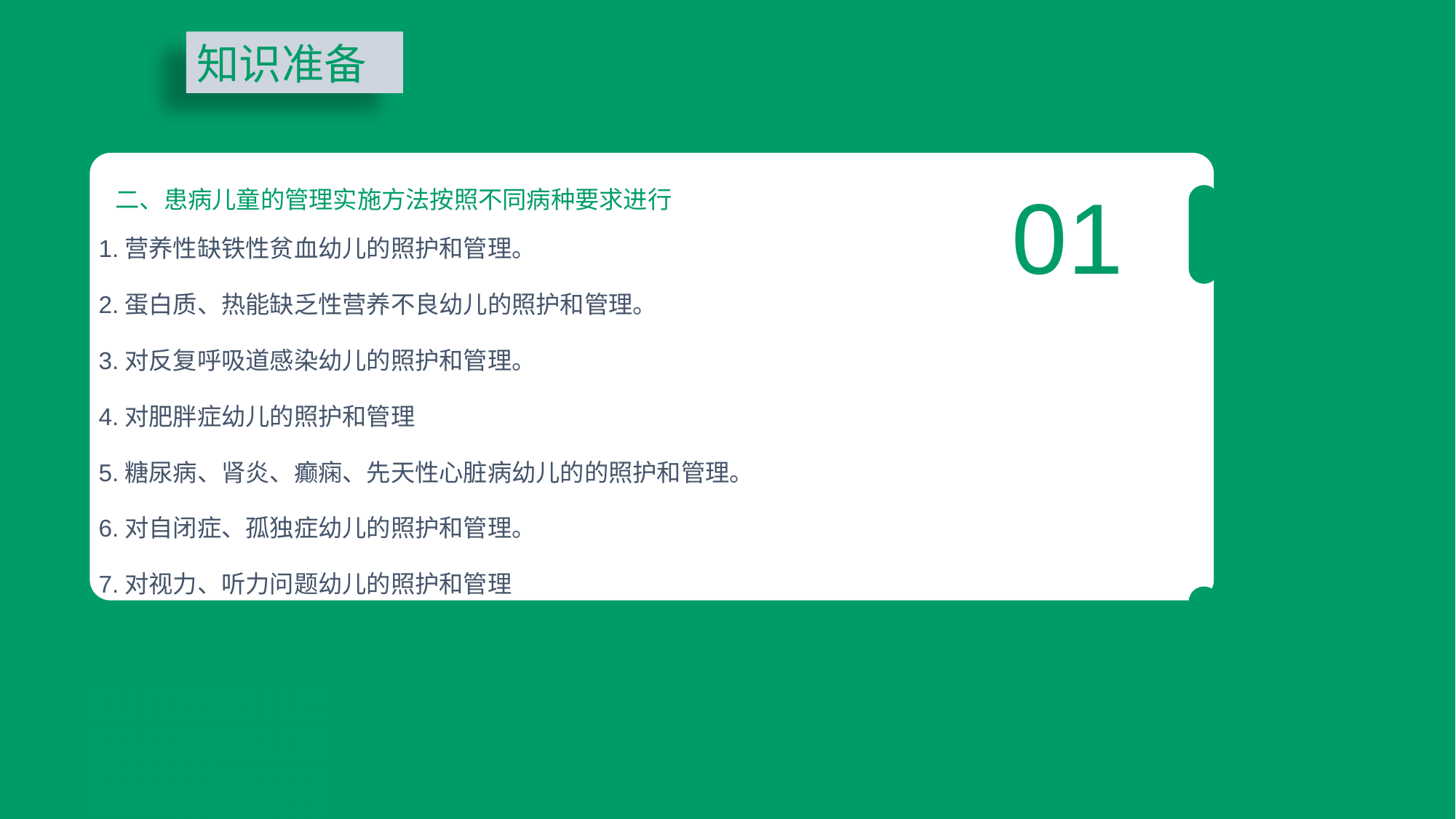

知识准备

01
二、患病儿童的管理实施方法按照不同病种要求进行

1.营养性缺铁性贫血幼儿的照护和管理。
2.蛋白质、热能缺乏性营养不良幼儿的照护和管理。
3.对反复呼吸道感染幼儿的照护和管理。
4.对肥胖症幼儿的照护和管理
5.糖尿病、肾炎、癫痫、先天性心脏病幼儿的的照护和管理。
6.对自闭症、孤独症幼儿的照护和管理。
7.对视力、听力问题幼儿的照护和管理